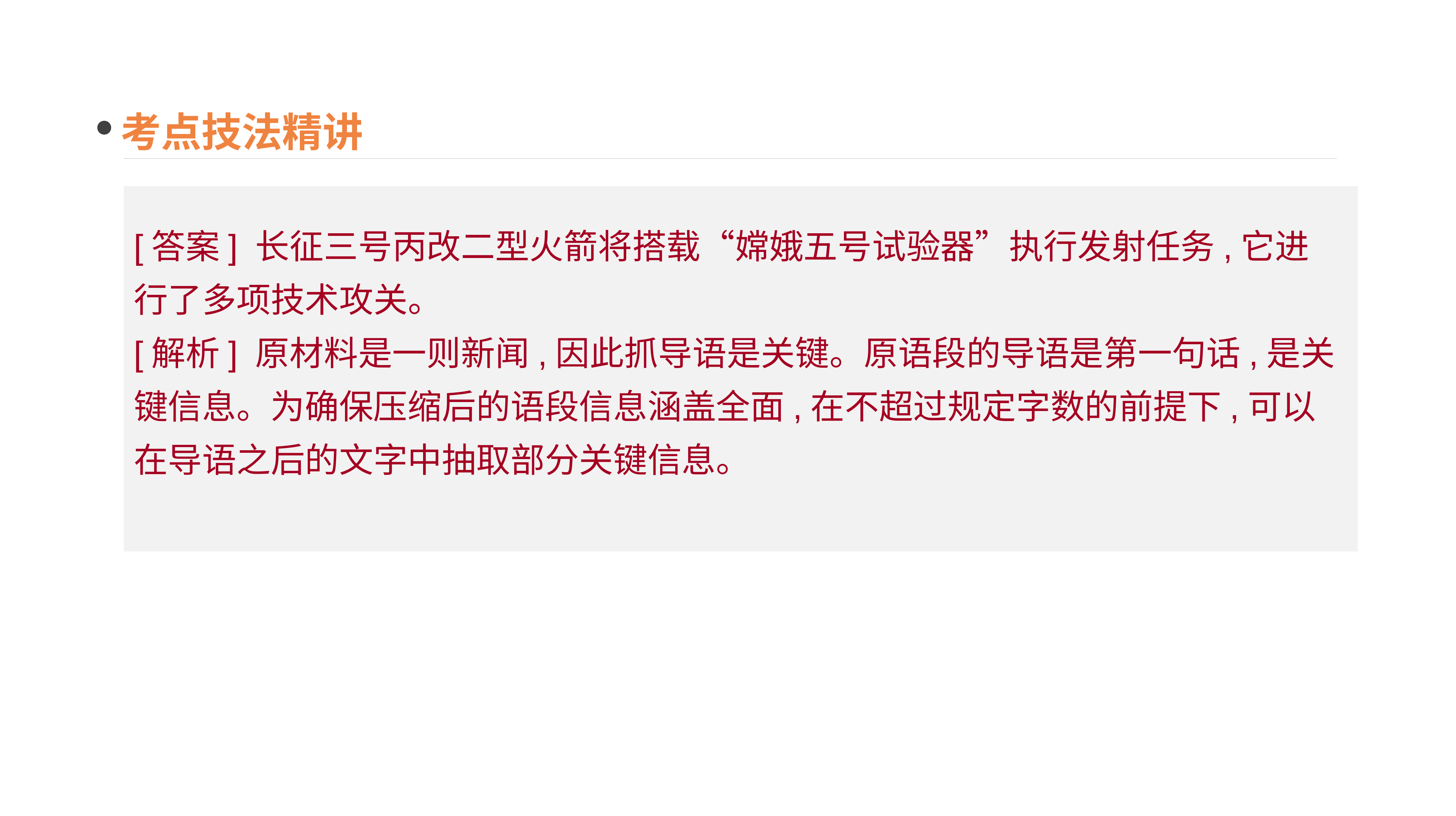

考点技法精讲

[答案] 长征三号丙改二型火箭将搭载“嫦娥五号试验器”执行发射任务,它进行了多项技术攻关。
[解析] 原材料是一则新闻,因此抓导语是关键。原语段的导语是第一句话,是关键信息。为确保压缩后的语段信息涵盖全面,在不超过规定字数的前提下,可以在导语之后的文字中抽取部分关键信息。